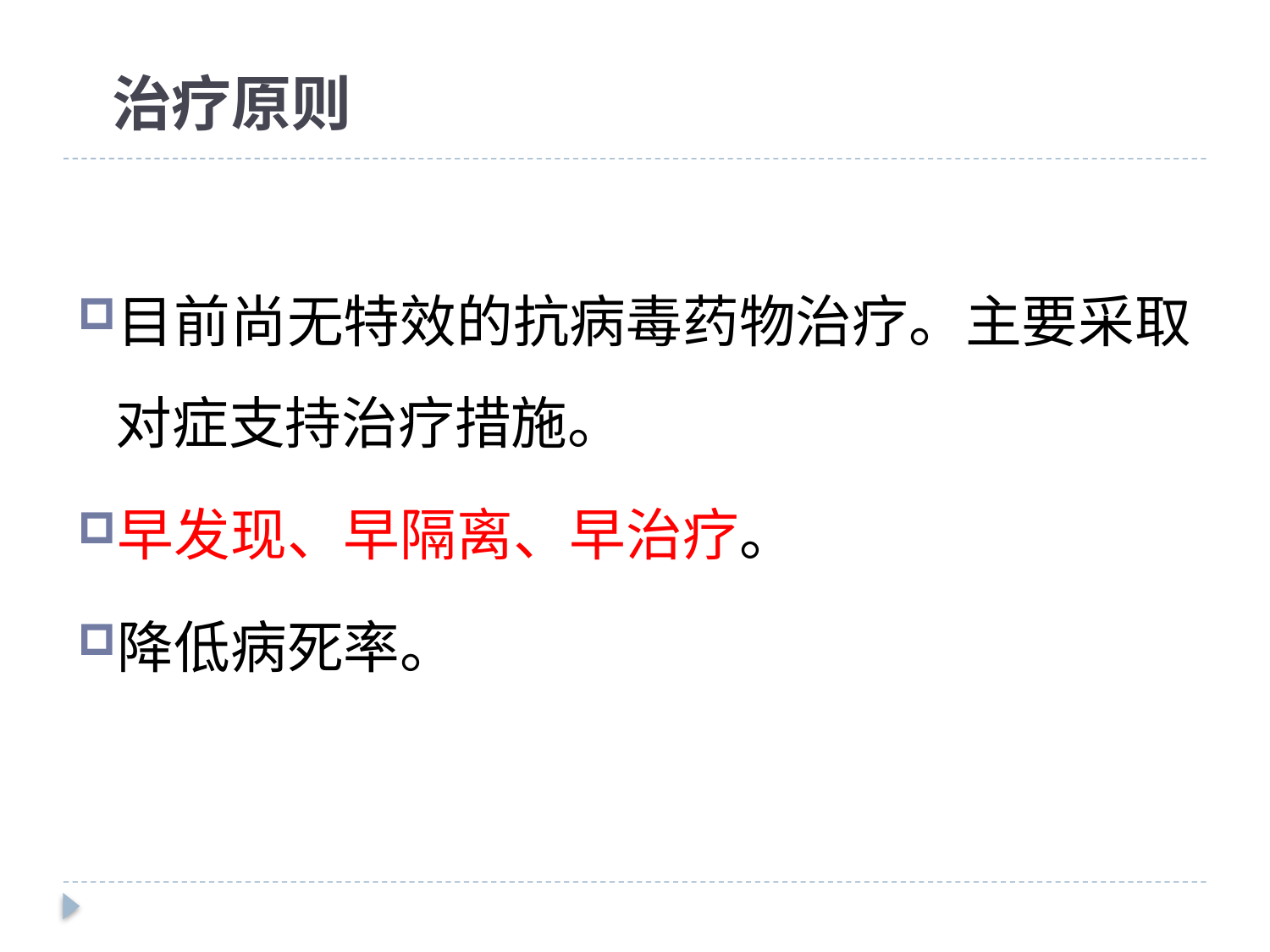

# 治疗原则

目前尚无特效的抗病毒药物治疗。主要采取对症支持治疗措施。
早发现、早隔离、早治疗。
降低病死率。